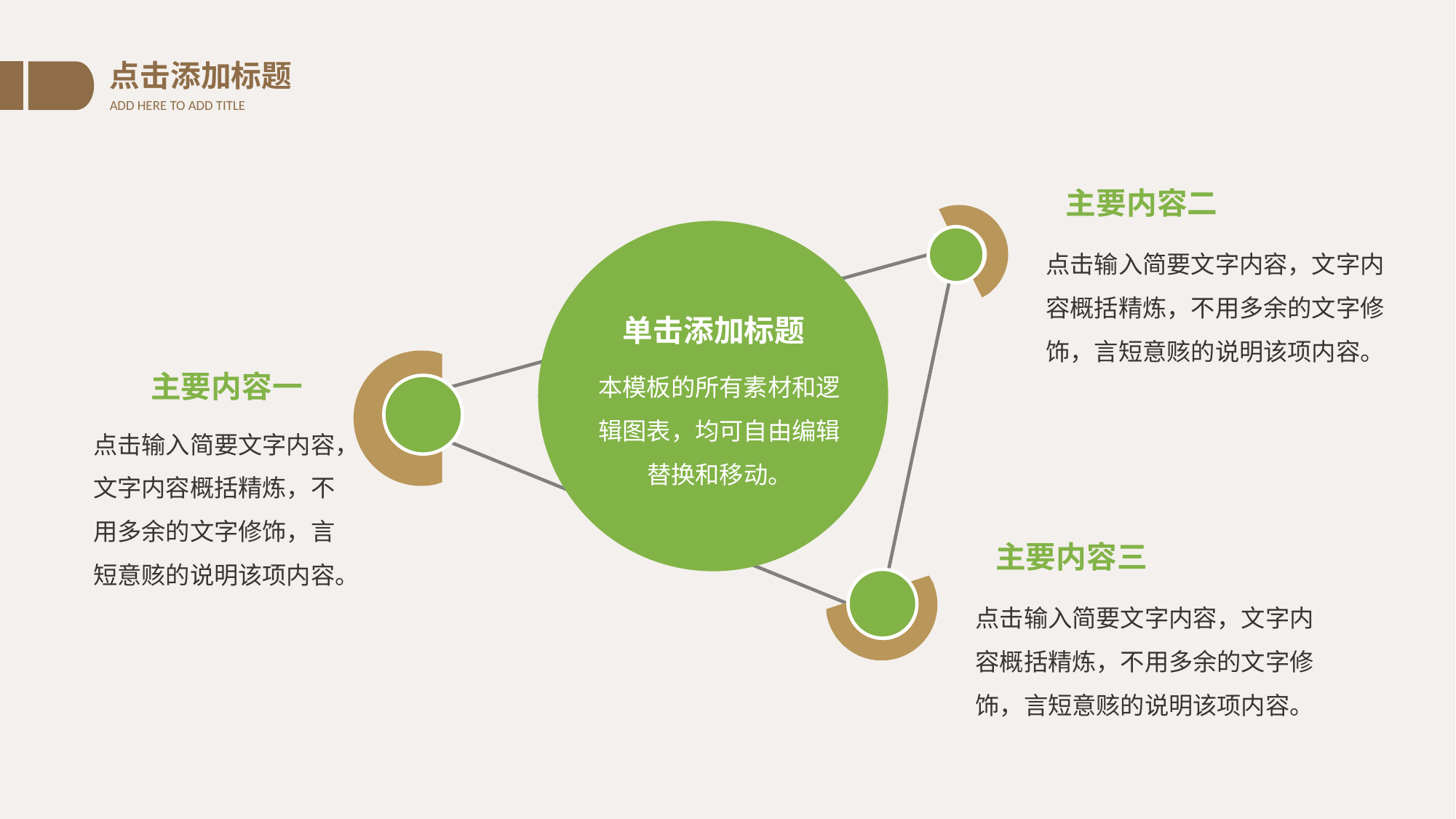

点击添加标题

ADD HERE TO ADD TITLE
主要内容二

点击输入简要文字内容，文字内容概括精炼，不用多余的文字修饰，言短意赅的说明该项内容。
单击添加标题

本模板的所有素材和逻辑图表，均可自由编辑替换和移动。
主要内容一

点击输入简要文字内容，文字内容概括精炼，不用多余的文字修饰，言短意赅的说明该项内容。
主要内容三

点击输入简要文字内容，文字内容概括精炼，不用多余的文字修饰，言短意赅的说明该项内容。